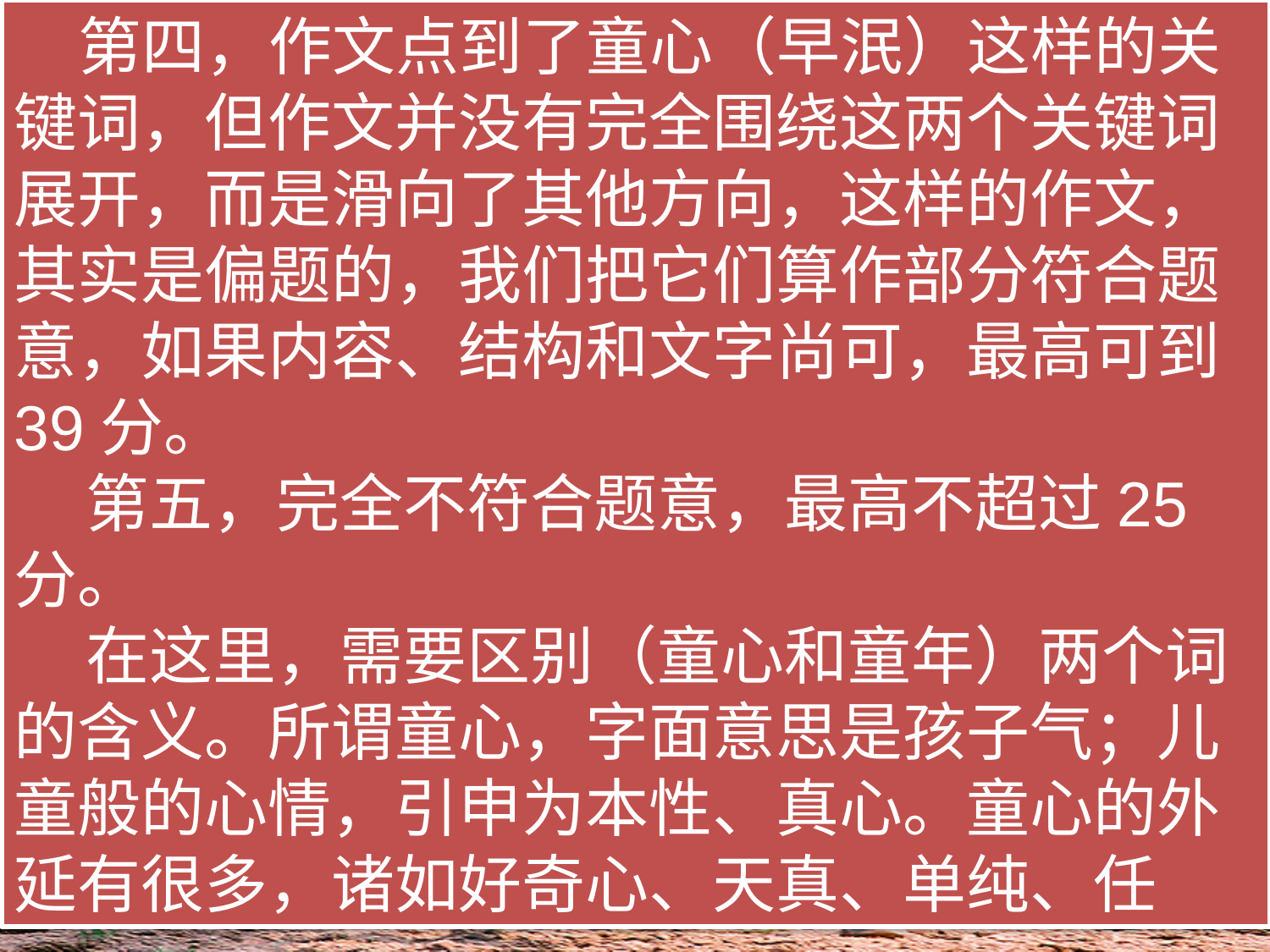

第四，作文点到了童心（早泯）这样的关键词，但作文并没有完全围绕这两个关键词展开，而是滑向了其他方向，这样的作文，其实是偏题的，我们把它们算作部分符合题意，如果内容、结构和文字尚可，最高可到39分。
    第五，完全不符合题意，最高不超过25分。
    在这里，需要区别（童心和童年）两个词的含义。所谓童心，字面意思是孩子气；儿童般的心情，引申为本性、真心。童心的外延有很多，诸如好奇心、天真、单纯、任